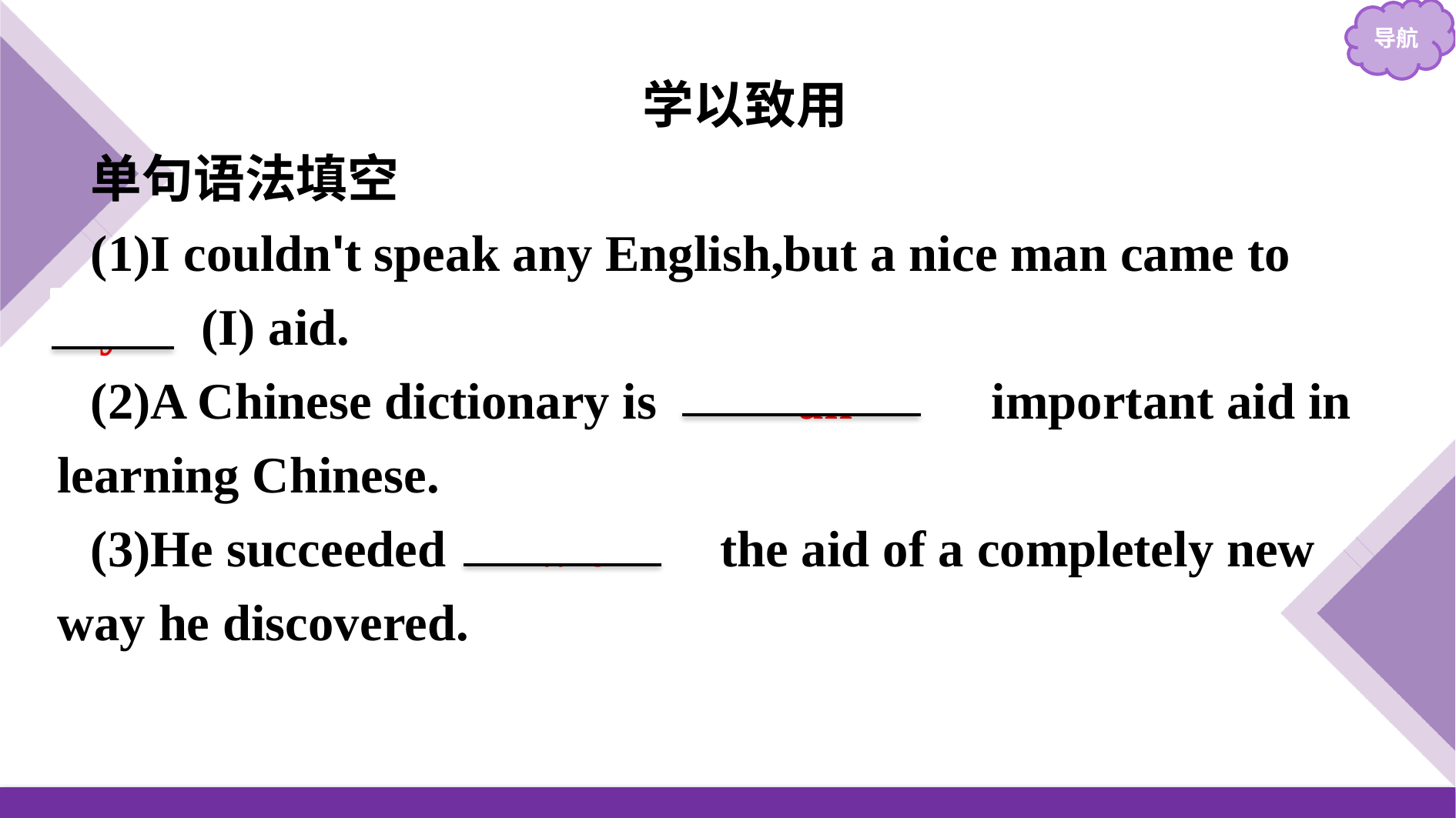

学以致用
单句语法填空
(1)I couldn't speak any English,but a nice man came to 　my　(I) aid.
(2)A Chinese dictionary is 　　an　　 important aid in learning Chinese.
(3)He succeeded 　with　 the aid of a completely new way he discovered.